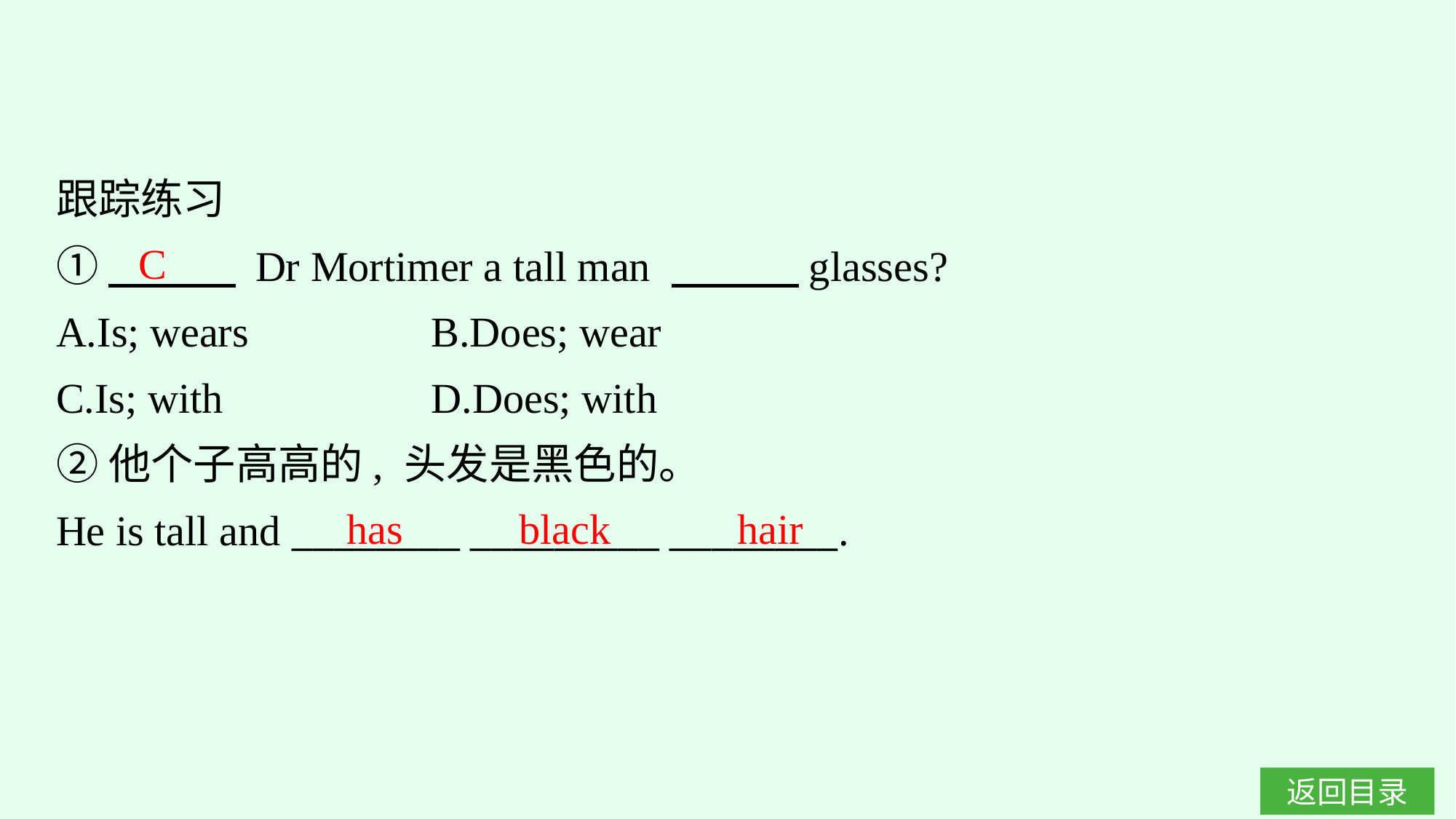

跟踪练习
①　　　 Dr Mortimer a tall man 　　　glasses?
A.Is; wears		B.Does; wear
C.Is; with		D.Does; with
②他个子高高的, 头发是黑色的。
He is tall and ________ _________ ________.
C
has           black            hair